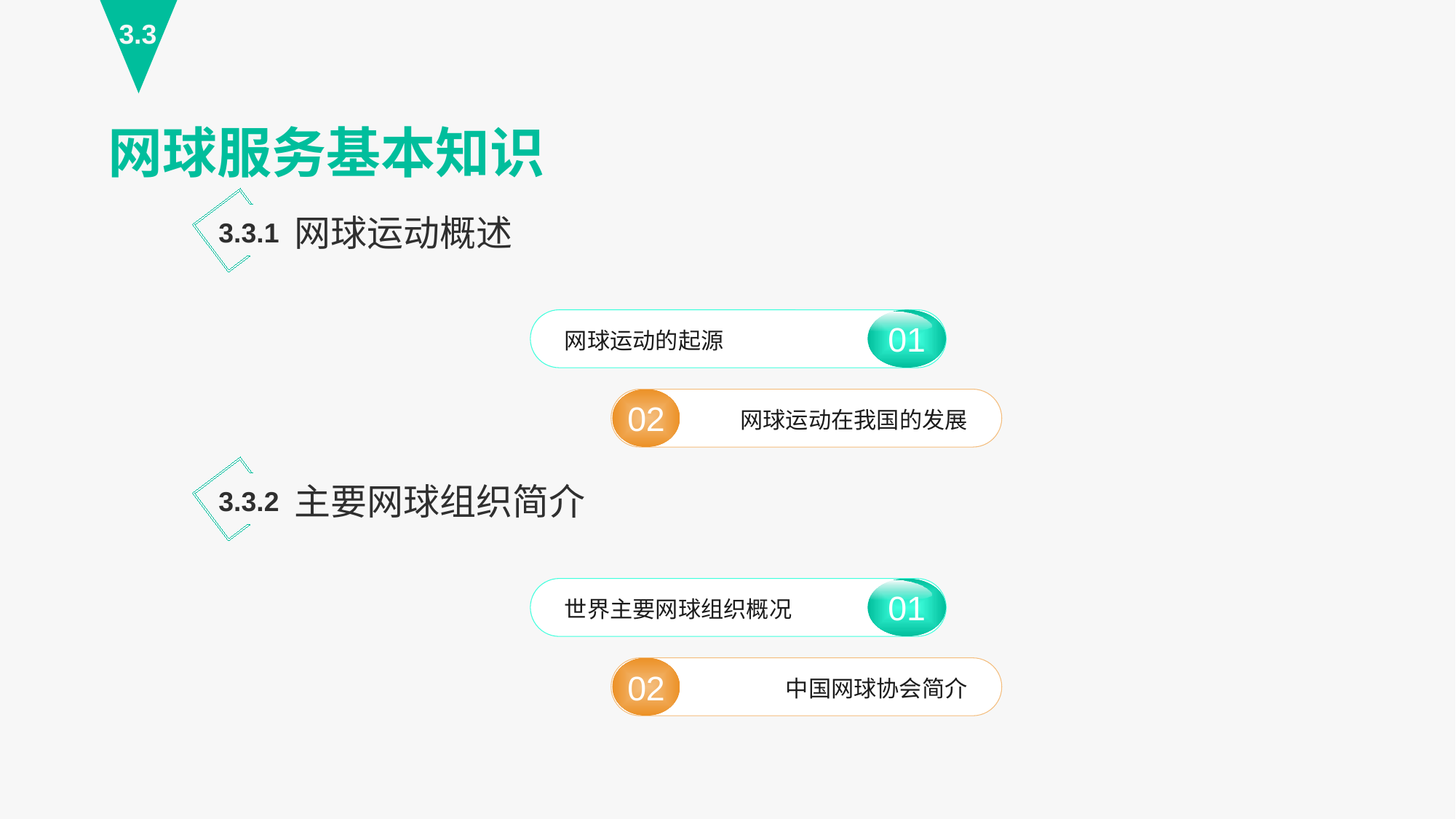

3.3
网球服务基本知识

网球运动概述
3.3.1

01
网球运动的起源
02
网球运动在我国的发展

主要网球组织简介
3.3.2

01
世界主要网球组织概况
02
中国网球协会简介